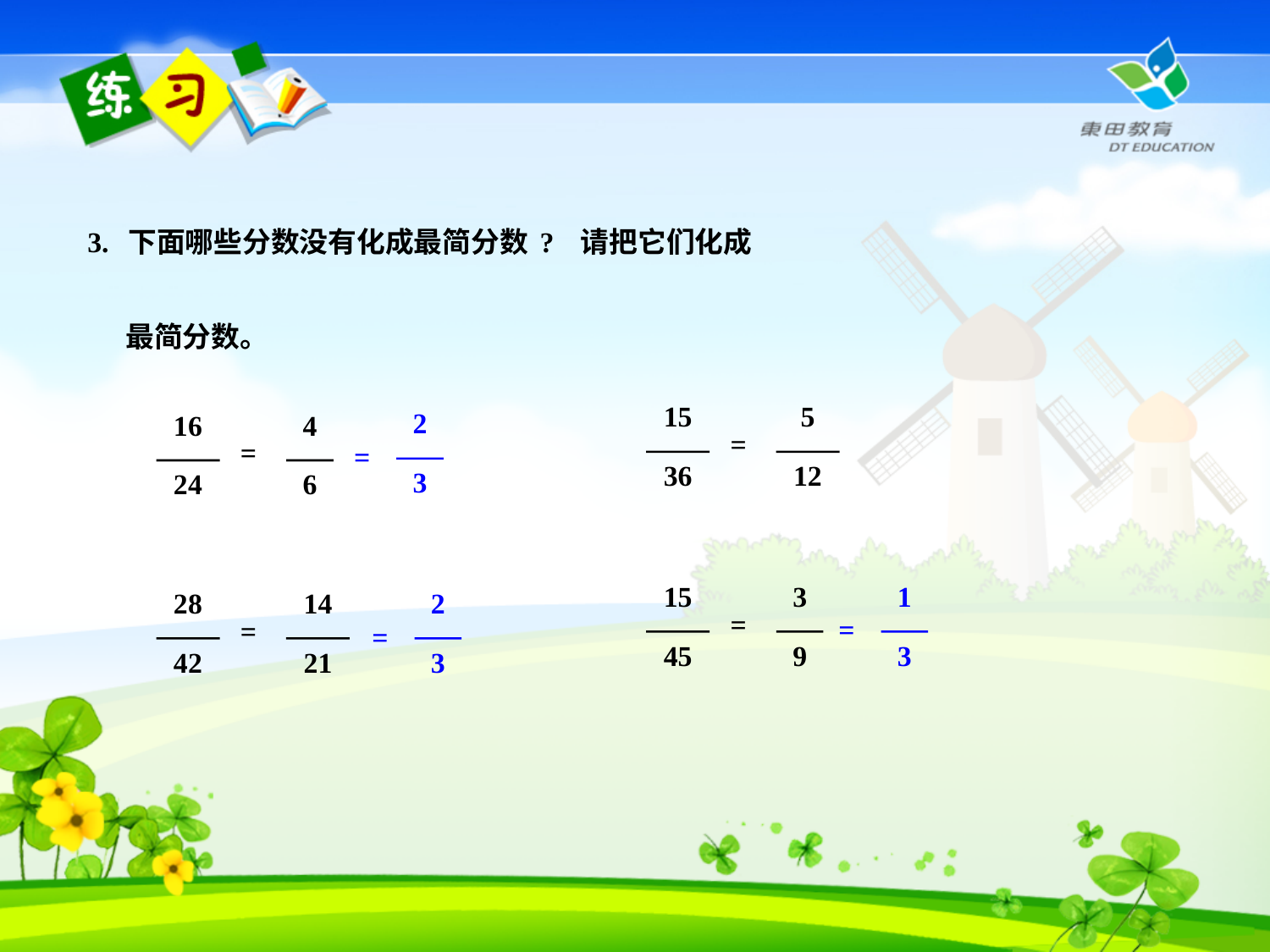

3. 下面哪些分数没有化成最简分数?  请把它们化成
    最简分数。
15
36

5
12

=
2
3

=
16
24

4
6

=
15
45

3
9

=
1
3

=
28
42

14
21

=
2
3

=